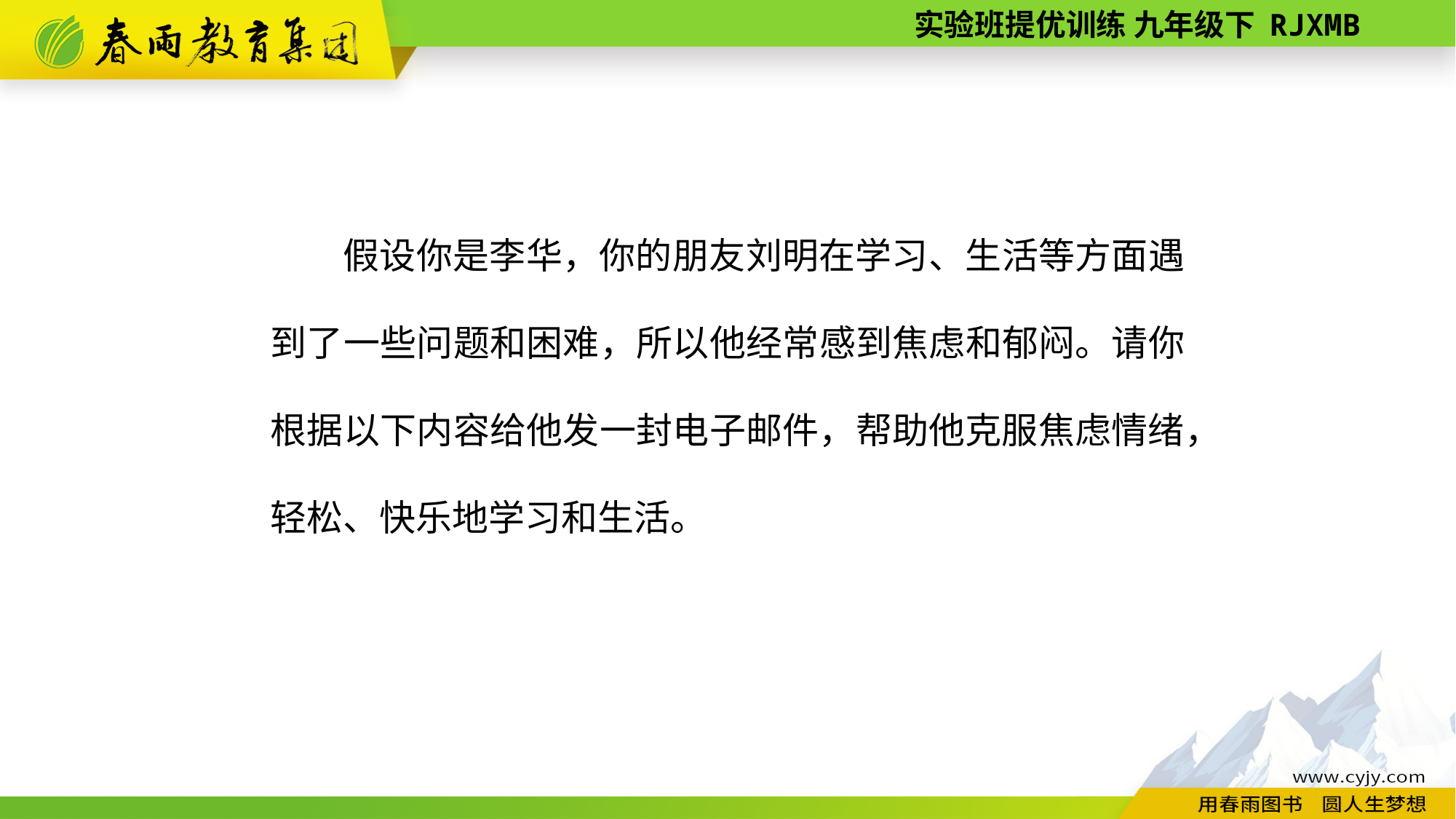

假设你是李华，你的朋友刘明在学习、生活等方面遇到了一些问题和困难，所以他经常感到焦虑和郁闷。请你根据以下内容给他发一封电子邮件，帮助他克服焦虑情绪，轻松、快乐地学习和生活。